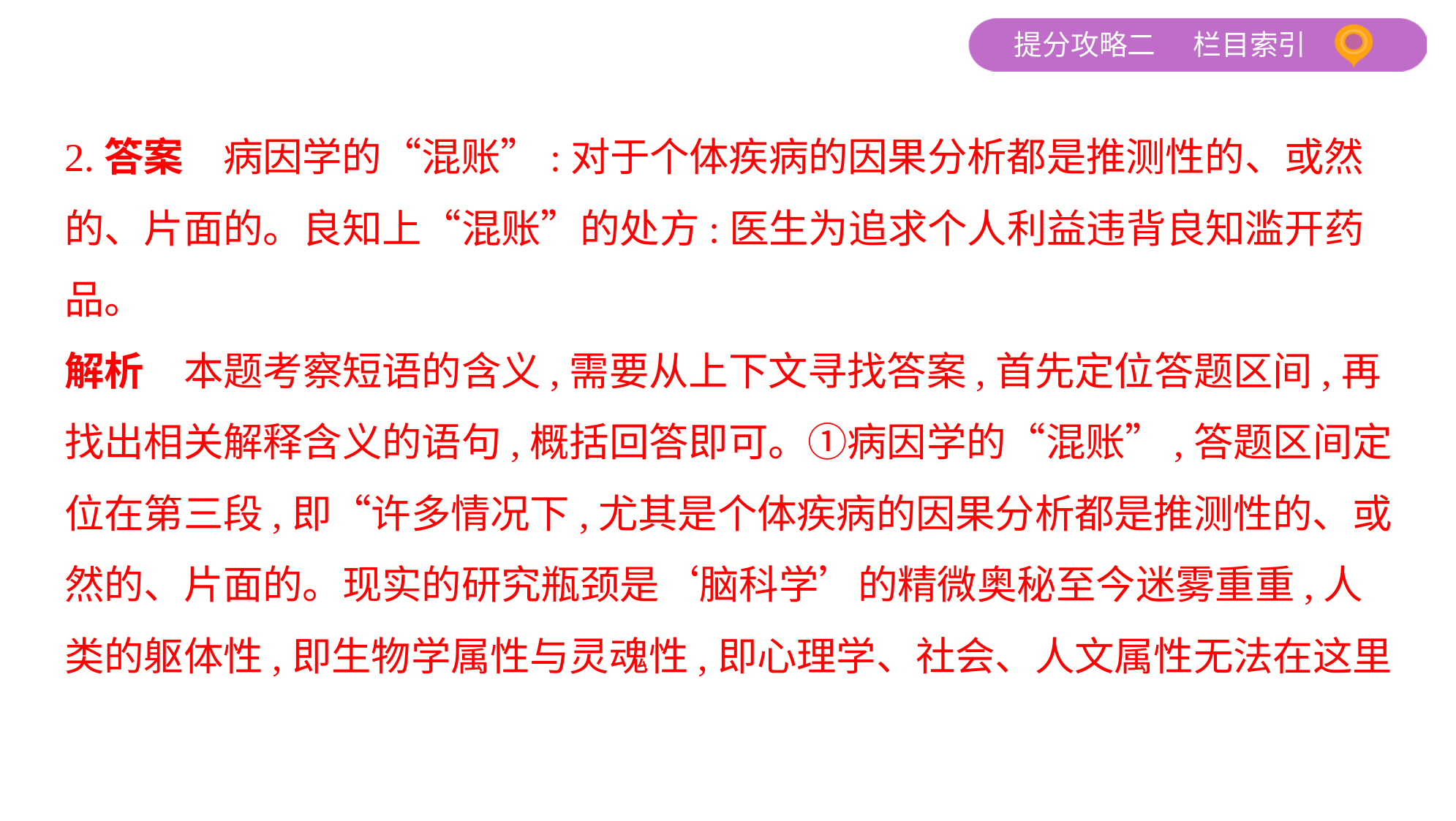

2.答案　病因学的“混账”:对于个体疾病的因果分析都是推测性的、或然
的、片面的。良知上“混账”的处方:医生为追求个人利益违背良知滥开药
品。
解析　本题考察短语的含义,需要从上下文寻找答案,首先定位答题区间,再
找出相关解释含义的语句,概括回答即可。①病因学的“混账”,答题区间定
位在第三段,即“许多情况下,尤其是个体疾病的因果分析都是推测性的、或
然的、片面的。现实的研究瓶颈是‘脑科学’的精微奥秘至今迷雾重重,人
类的躯体性,即生物学属性与灵魂性,即心理学、社会、人文属性无法在这里